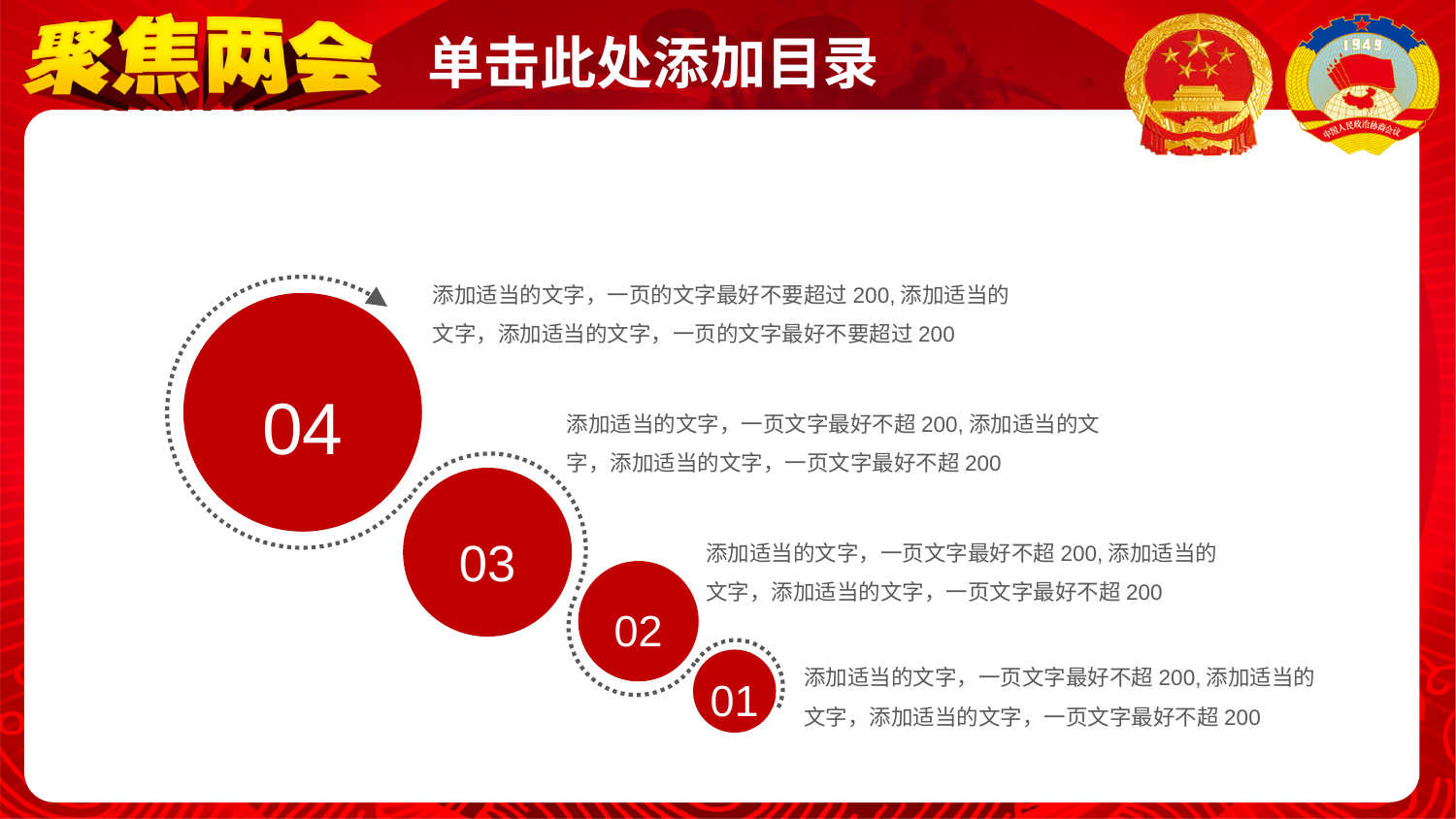

添加适当的文字，一页的文字最好不要超过200,添加适当的文字，添加适当的文字，一页的文字最好不要超过200

04
添加适当的文字，一页文字最好不超200,添加适当的文字，添加适当的文字，一页文字最好不超200
03
添加适当的文字，一页文字最好不超200,添加适当的文字，添加适当的文字，一页文字最好不超200
02
添加适当的文字，一页文字最好不超200,添加适当的文字，添加适当的文字，一页文字最好不超200
01